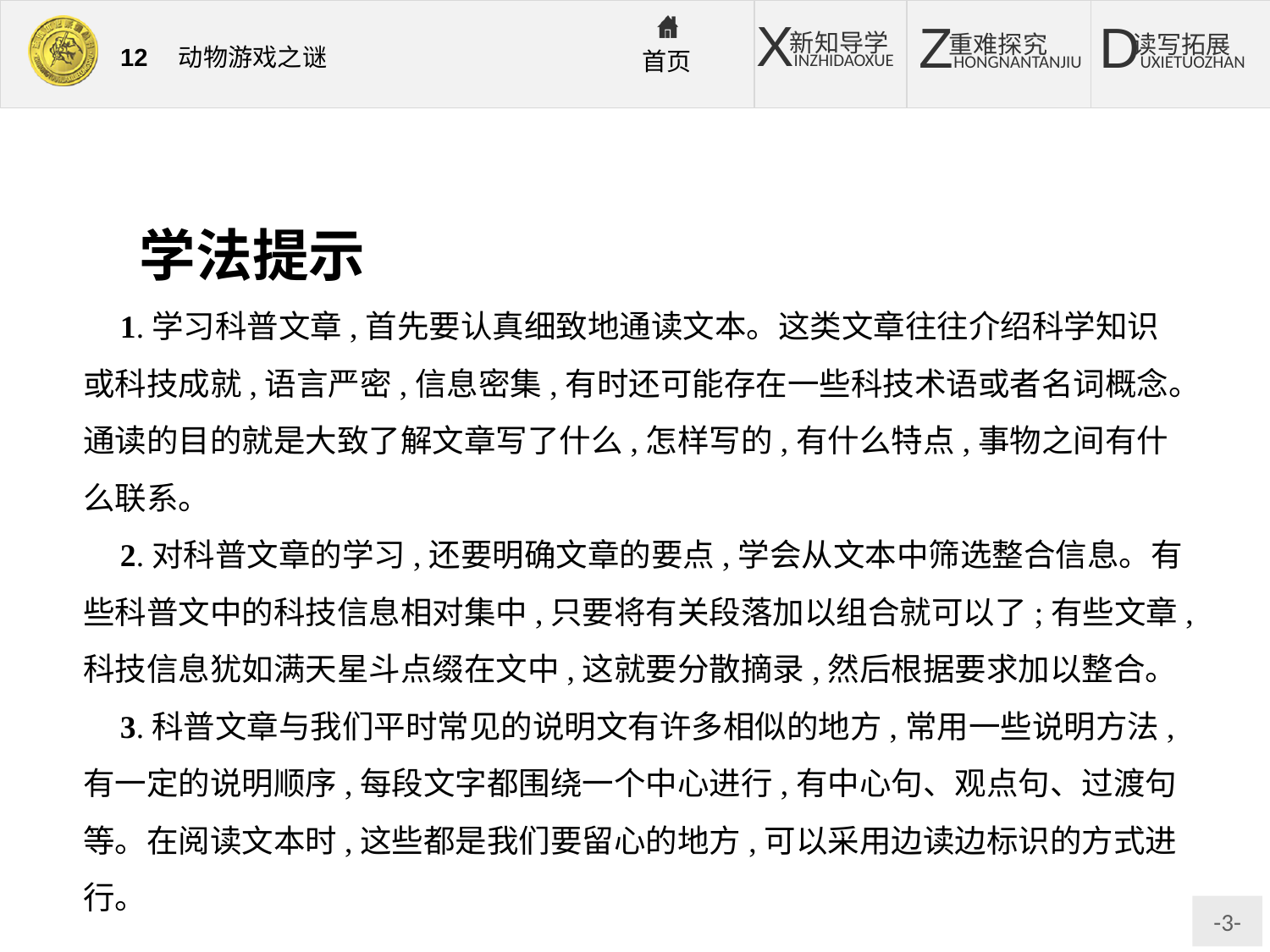

学法提示
1.学习科普文章,首先要认真细致地通读文本。这类文章往往介绍科学知识或科技成就,语言严密,信息密集,有时还可能存在一些科技术语或者名词概念。通读的目的就是大致了解文章写了什么,怎样写的,有什么特点,事物之间有什么联系。
2.对科普文章的学习,还要明确文章的要点,学会从文本中筛选整合信息。有些科普文中的科技信息相对集中,只要将有关段落加以组合就可以了;有些文章,科技信息犹如满天星斗点缀在文中,这就要分散摘录,然后根据要求加以整合。
3.科普文章与我们平时常见的说明文有许多相似的地方,常用一些说明方法,有一定的说明顺序,每段文字都围绕一个中心进行,有中心句、观点句、过渡句等。在阅读文本时,这些都是我们要留心的地方,可以采用边读边标识的方式进行。